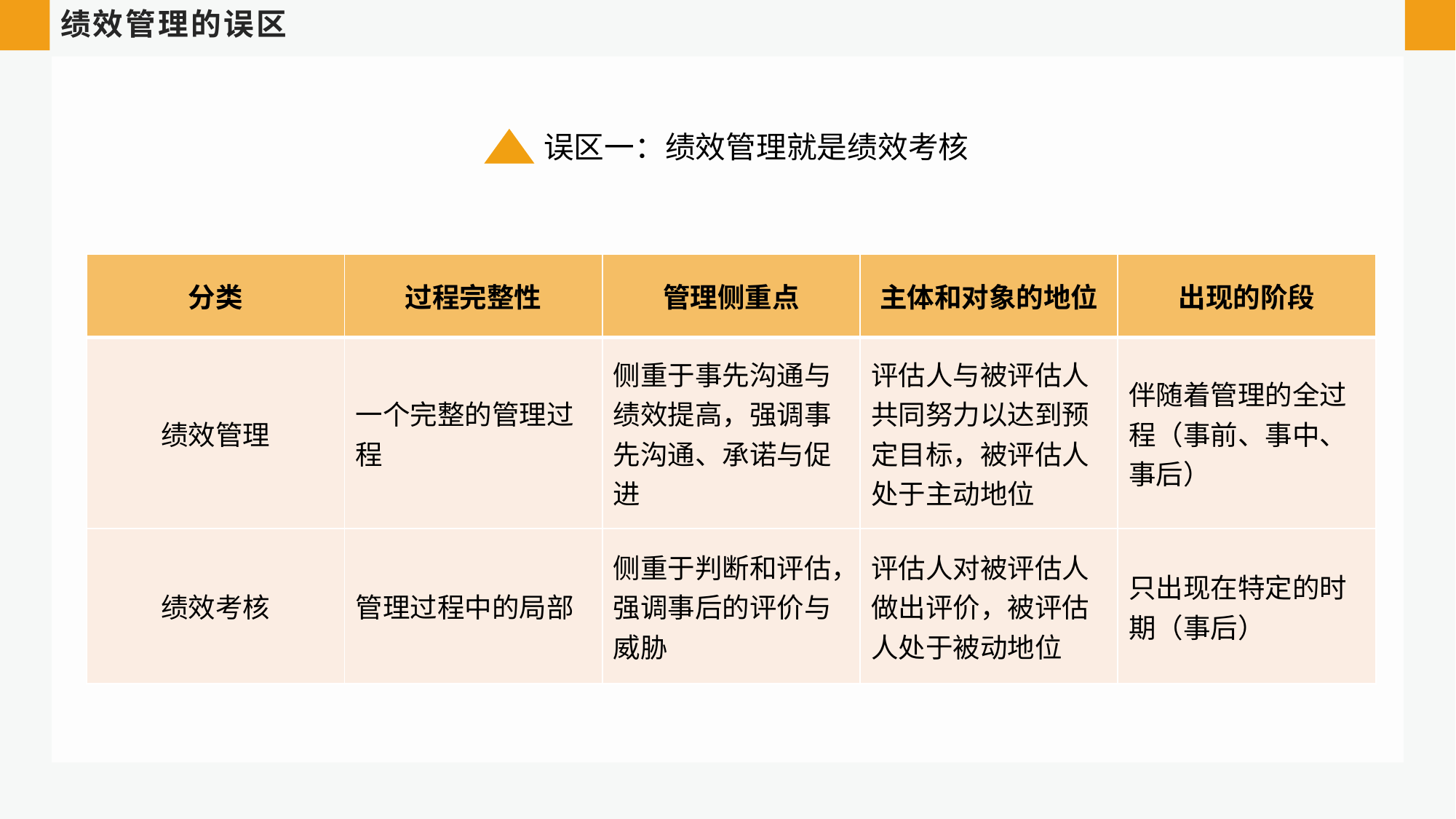

绩效管理的误区
误区一：绩效管理就是绩效考核

| 分类 | 过程完整性 | 管理侧重点 | 主体和对象的地位 | 出现的阶段 |
| --- | --- | --- | --- | --- |
| 绩效管理 | 一个完整的管理过程 | 侧重于事先沟通与绩效提高，强调事先沟通、承诺与促进 | 评估人与被评估人共同努力以达到预定目标，被评估人处于主动地位 | 伴随着管理的全过程（事前、事中、事后） |
| 绩效考核 | 管理过程中的局部 | 侧重于判断和评估，强调事后的评价与威胁 | 评估人对被评估人做出评价，被评估人处于被动地位 | 只出现在特定的时期（事后） |